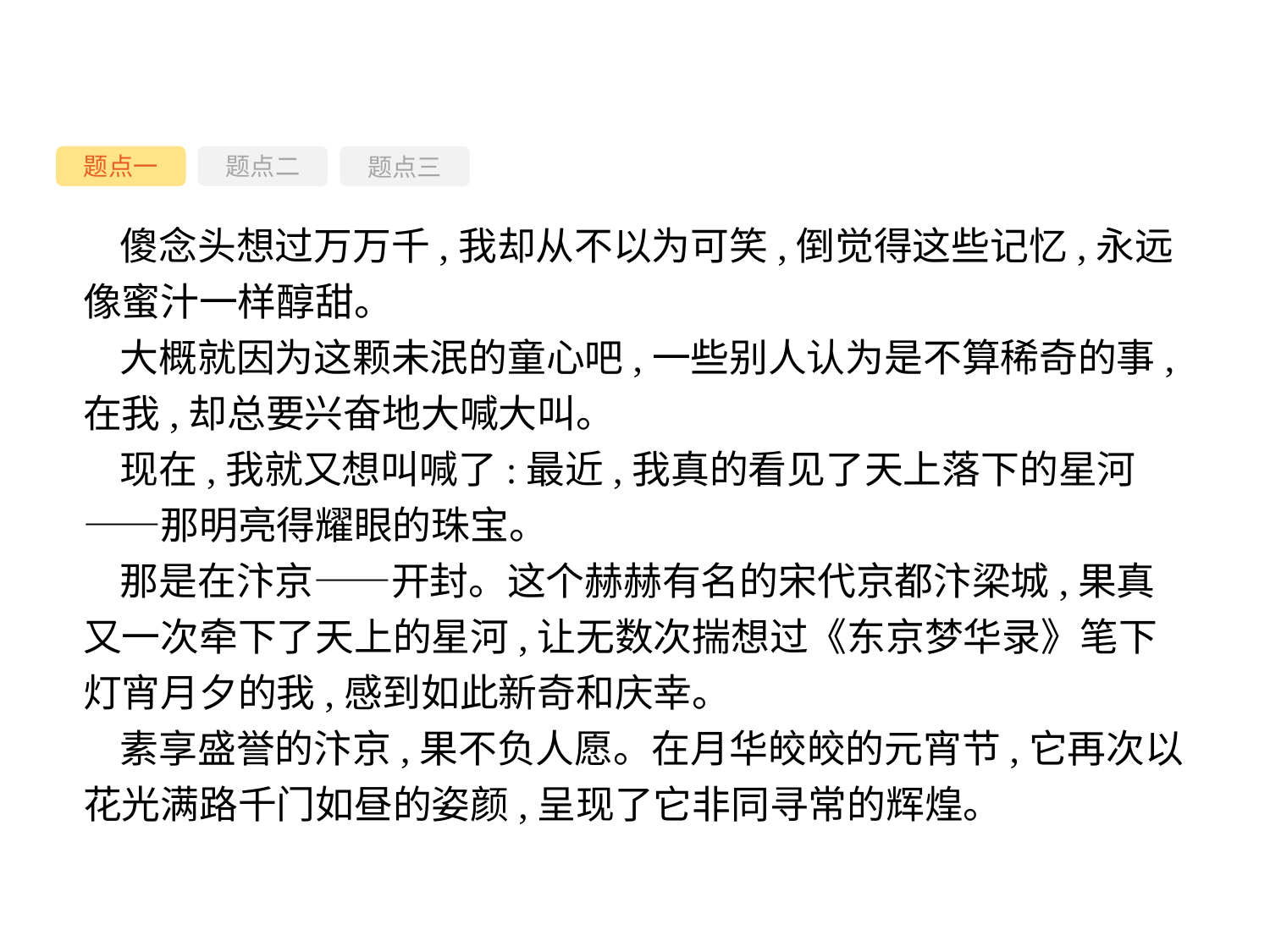

题点一
题点三
题点二
傻念头想过万万千,我却从不以为可笑,倒觉得这些记忆,永远像蜜汁一样醇甜。
大概就因为这颗未泯的童心吧,一些别人认为是不算稀奇的事,在我,却总要兴奋地大喊大叫。
现在,我就又想叫喊了:最近,我真的看见了天上落下的星河——那明亮得耀眼的珠宝。
那是在汴京——开封。这个赫赫有名的宋代京都汴梁城,果真又一次牵下了天上的星河,让无数次揣想过《东京梦华录》笔下灯宵月夕的我,感到如此新奇和庆幸。
素享盛誉的汴京,果不负人愿。在月华皎皎的元宵节,它再次以花光满路千门如昼的姿颜,呈现了它非同寻常的辉煌。
-30-